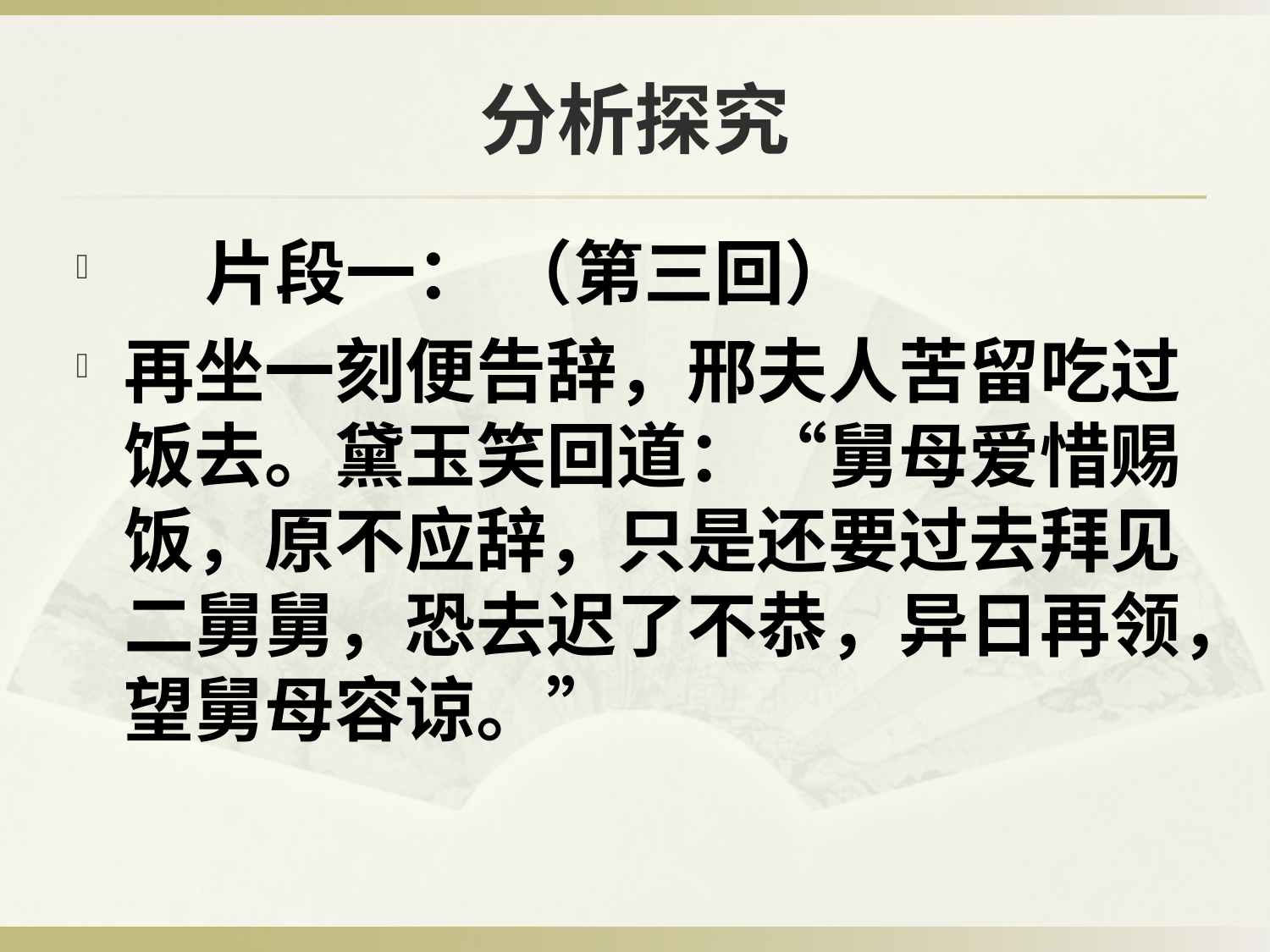

# 分析探究
    片段一： （第三回）
再坐一刻便告辞，邢夫人苦留吃过饭去。黛玉笑回道：“舅母爱惜赐饭，原不应辞，只是还要过去拜见二舅舅，恐去迟了不恭，异日再领，望舅母容谅。”